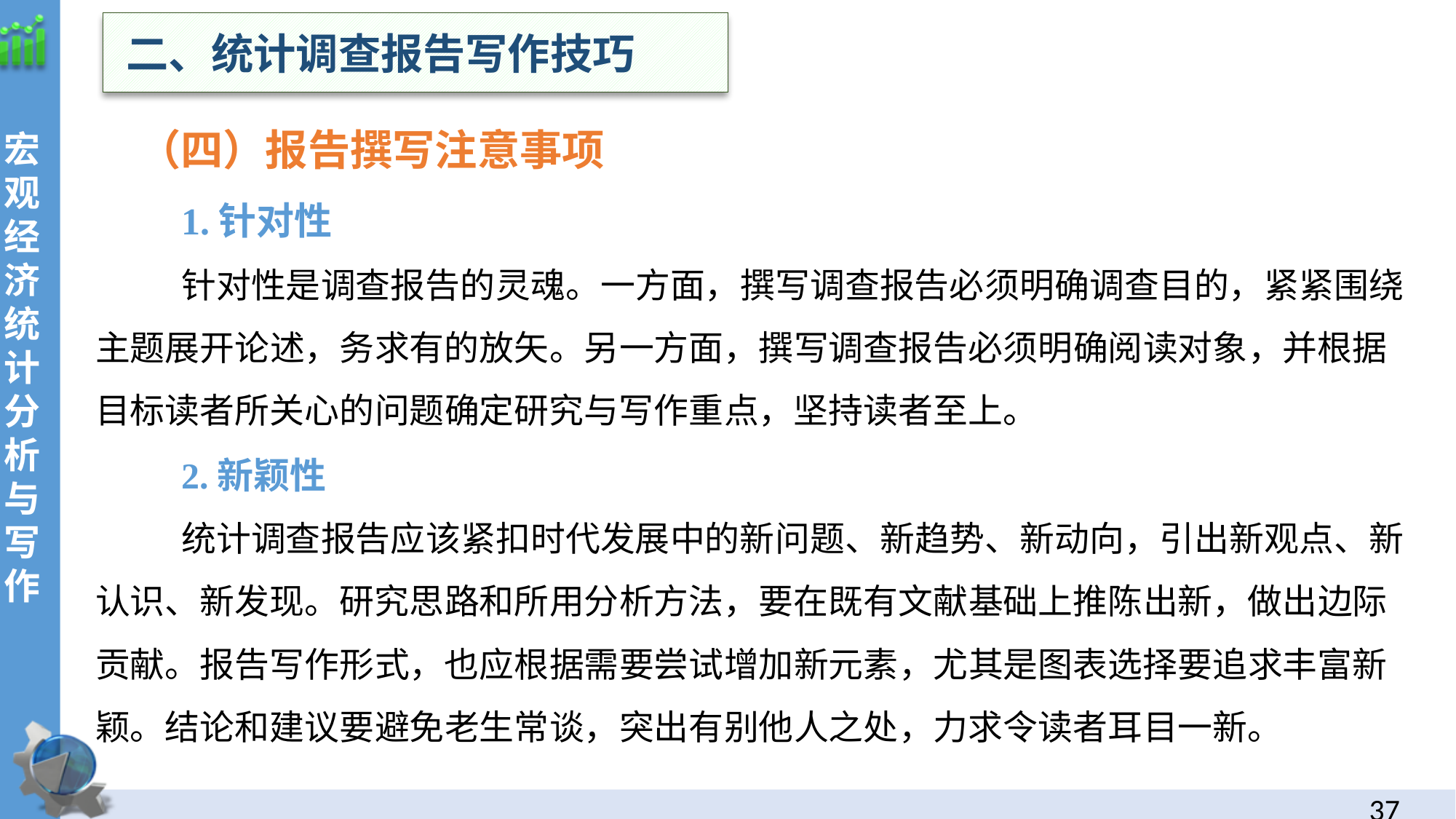

二、统计调查报告写作技巧
（四）报告撰写注意事项
1.针对性
针对性是调查报告的灵魂。一方面，撰写调查报告必须明确调查目的，紧紧围绕主题展开论述，务求有的放矢。另一方面，撰写调查报告必须明确阅读对象，并根据目标读者所关心的问题确定研究与写作重点，坚持读者至上。
2.新颖性
统计调查报告应该紧扣时代发展中的新问题、新趋势、新动向，引出新观点、新认识、新发现。研究思路和所用分析方法，要在既有文献基础上推陈出新，做出边际贡献。报告写作形式，也应根据需要尝试增加新元素，尤其是图表选择要追求丰富新颖。结论和建议要避免老生常谈，突出有别他人之处，力求令读者耳目一新。

37